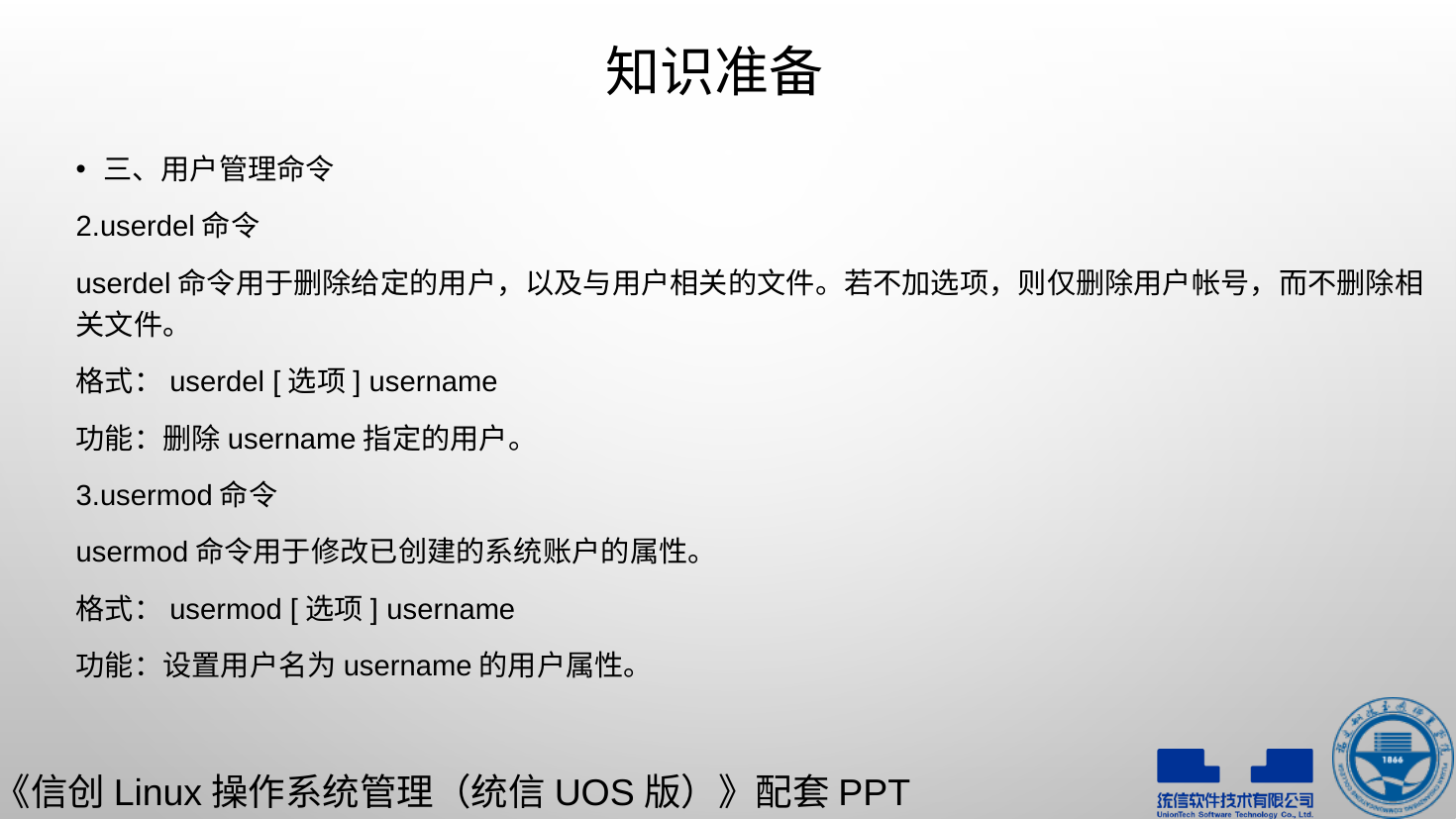

# 知识准备
三、用户管理命令
2.userdel命令
userdel命令用于删除给定的用户，以及与用户相关的文件。若不加选项，则仅删除用户帐号，而不删除相关文件。
格式：userdel [选项] username
功能：删除username指定的用户。
3.usermod命令
usermod命令用于修改已创建的系统账户的属性。
格式：usermod [选项] username
功能：设置用户名为username的用户属性。